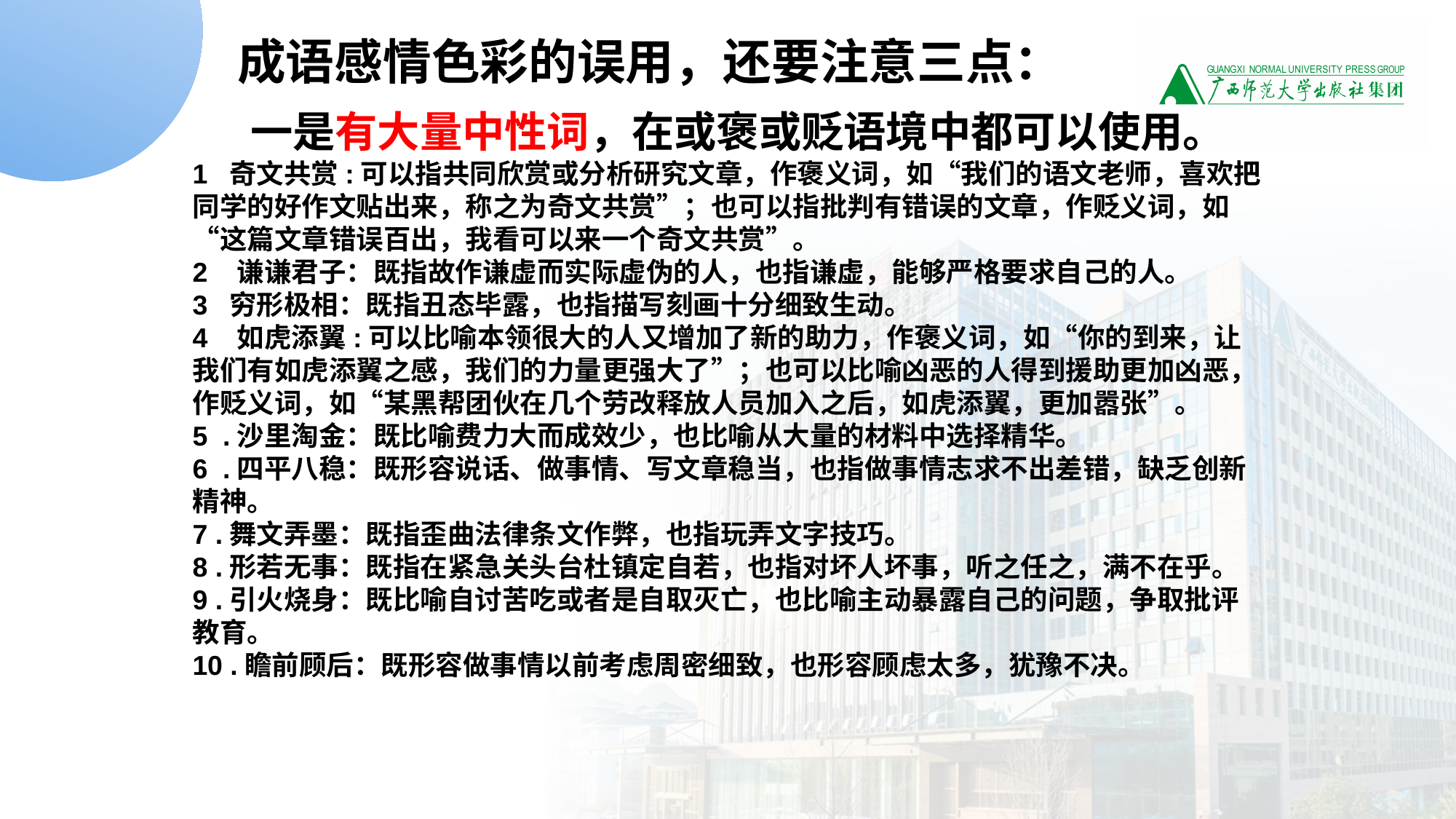

成语感情色彩的误用，还要注意三点：
      一是有大量中性词，在或褒或贬语境中都可以使用。
1  奇文共赏:可以指共同欣赏或分析研究文章，作褒义词，如“我们的语文老师，喜欢把同学的好作文贴出来，称之为奇文共赏”；也可以指批判有错误的文章，作贬义词，如“这篇文章错误百出，我看可以来一个奇文共赏”。
2   谦谦君子：既指故作谦虚而实际虚伪的人，也指谦虚，能够严格要求自己的人。
3  穷形极相：既指丑态毕露，也指描写刻画十分细致生动。
4   如虎添翼:可以比喻本领很大的人又增加了新的助力，作褒义词，如“你的到来，让我们有如虎添翼之感，我们的力量更强大了”；也可以比喻凶恶的人得到援助更加凶恶，作贬义词，如“某黑帮团伙在几个劳改释放人员加入之后，如虎添翼，更加嚣张”。
5  .沙里淘金：既比喻费力大而成效少，也比喻从大量的材料中选择精华。
6  .四平八稳：既形容说话、做事情、写文章稳当，也指做事情志求不出差错，缺乏创新精神。
7 .舞文弄墨：既指歪曲法律条文作弊，也指玩弄文字技巧。
8 .形若无事：既指在紧急关头台杜镇定自若，也指对坏人坏事，听之任之，满不在乎。
9 .引火烧身：既比喻自讨苦吃或者是自取灭亡，也比喻主动暴露自己的问题，争取批评教育。
10 .瞻前顾后：既形容做事情以前考虑周密细致，也形容顾虑太多，犹豫不决。